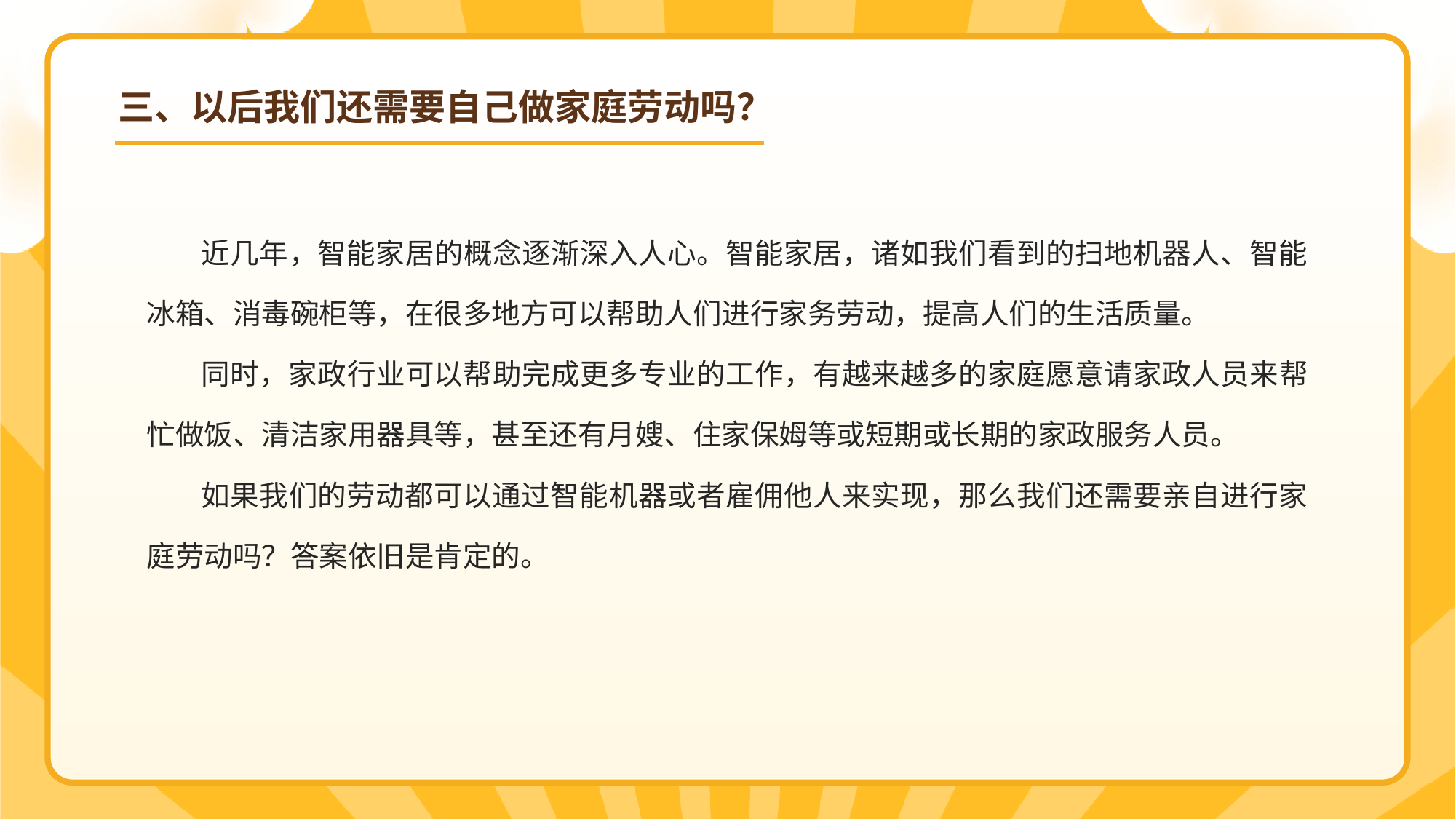

三、以后我们还需要自己做家庭劳动吗？
近几年，智能家居的概念逐渐深入人心。智能家居，诸如我们看到的扫地机器人、智能冰箱、消毒碗柜等，在很多地方可以帮助人们进行家务劳动，提高人们的生活质量。
同时，家政行业可以帮助完成更多专业的工作，有越来越多的家庭愿意请家政人员来帮忙做饭、清洁家用器具等，甚至还有月嫂、住家保姆等或短期或长期的家政服务人员。
如果我们的劳动都可以通过智能机器或者雇佣他人来实现，那么我们还需要亲自进行家庭劳动吗？答案依旧是肯定的。